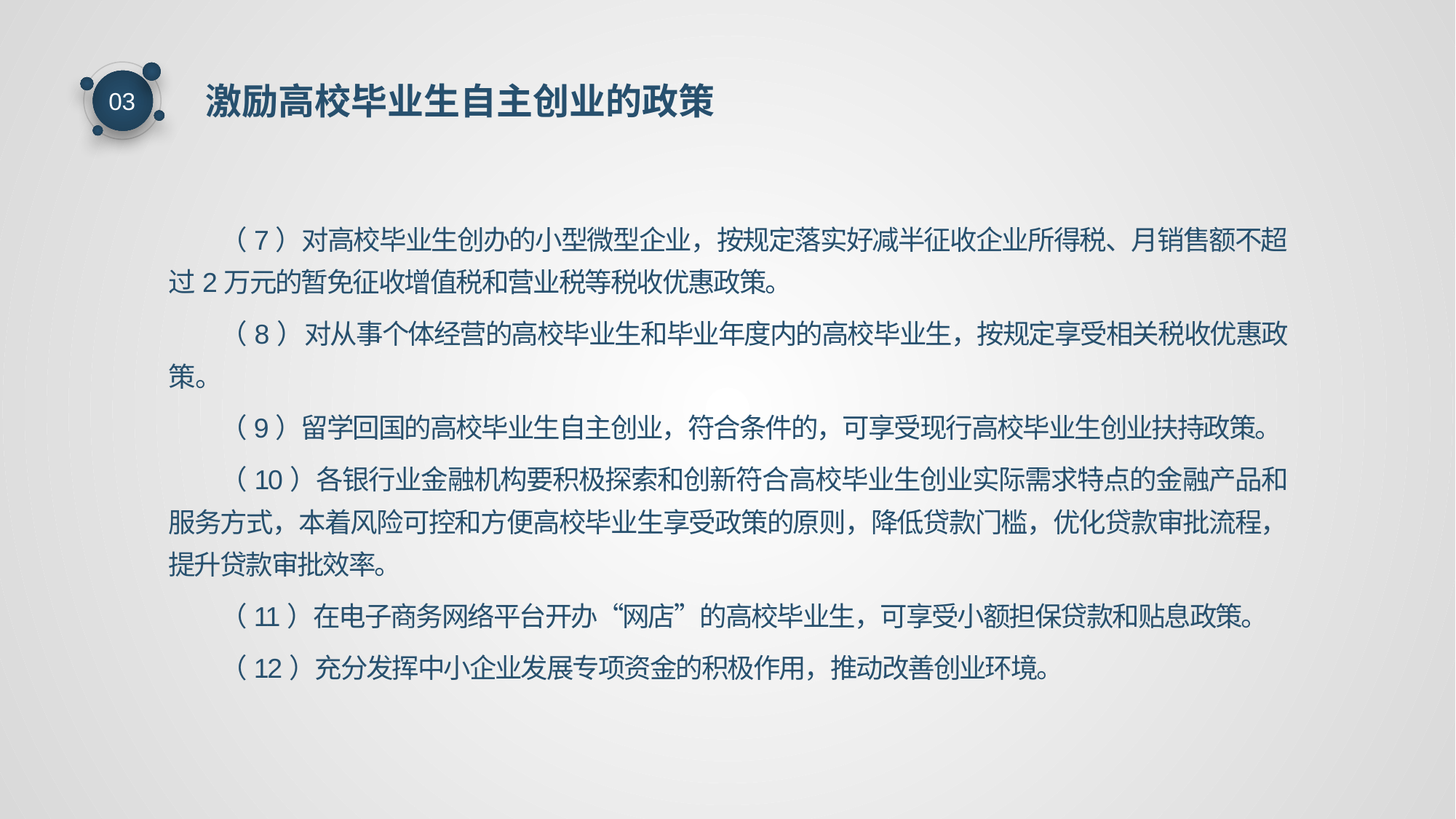

激励高校毕业生自主创业的政策
03
（7）对高校毕业生创办的小型微型企业，按规定落实好减半征收企业所得税、月销售额不超过2万元的暂免征收增值税和营业税等税收优惠政策。
（8）对从事个体经营的高校毕业生和毕业年度内的高校毕业生，按规定享受相关税收优惠政策。
（9）留学回国的高校毕业生自主创业，符合条件的，可享受现行高校毕业生创业扶持政策。
（10）各银行业金融机构要积极探索和创新符合高校毕业生创业实际需求特点的金融产品和服务方式，本着风险可控和方便高校毕业生享受政策的原则，降低贷款门槛，优化贷款审批流程，提升贷款审批效率。
（11）在电子商务网络平台开办“网店”的高校毕业生，可享受小额担保贷款和贴息政策。
（12）充分发挥中小企业发展专项资金的积极作用，推动改善创业环境。